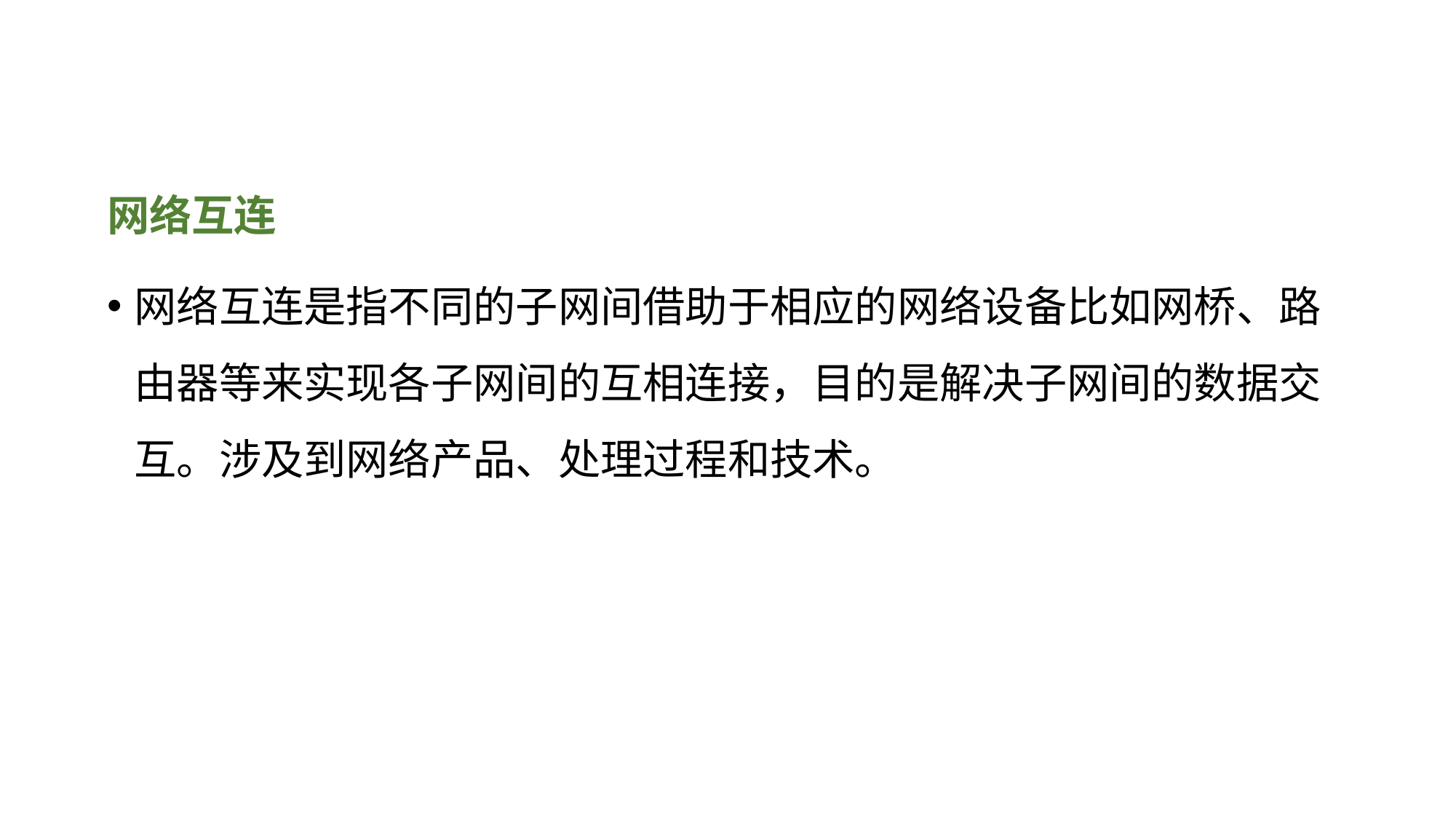

网络互连
网络互连是指不同的子网间借助于相应的网络设备比如网桥、路由器等来实现各子网间的互相连接，目的是解决子网间的数据交互。涉及到网络产品、处理过程和技术。